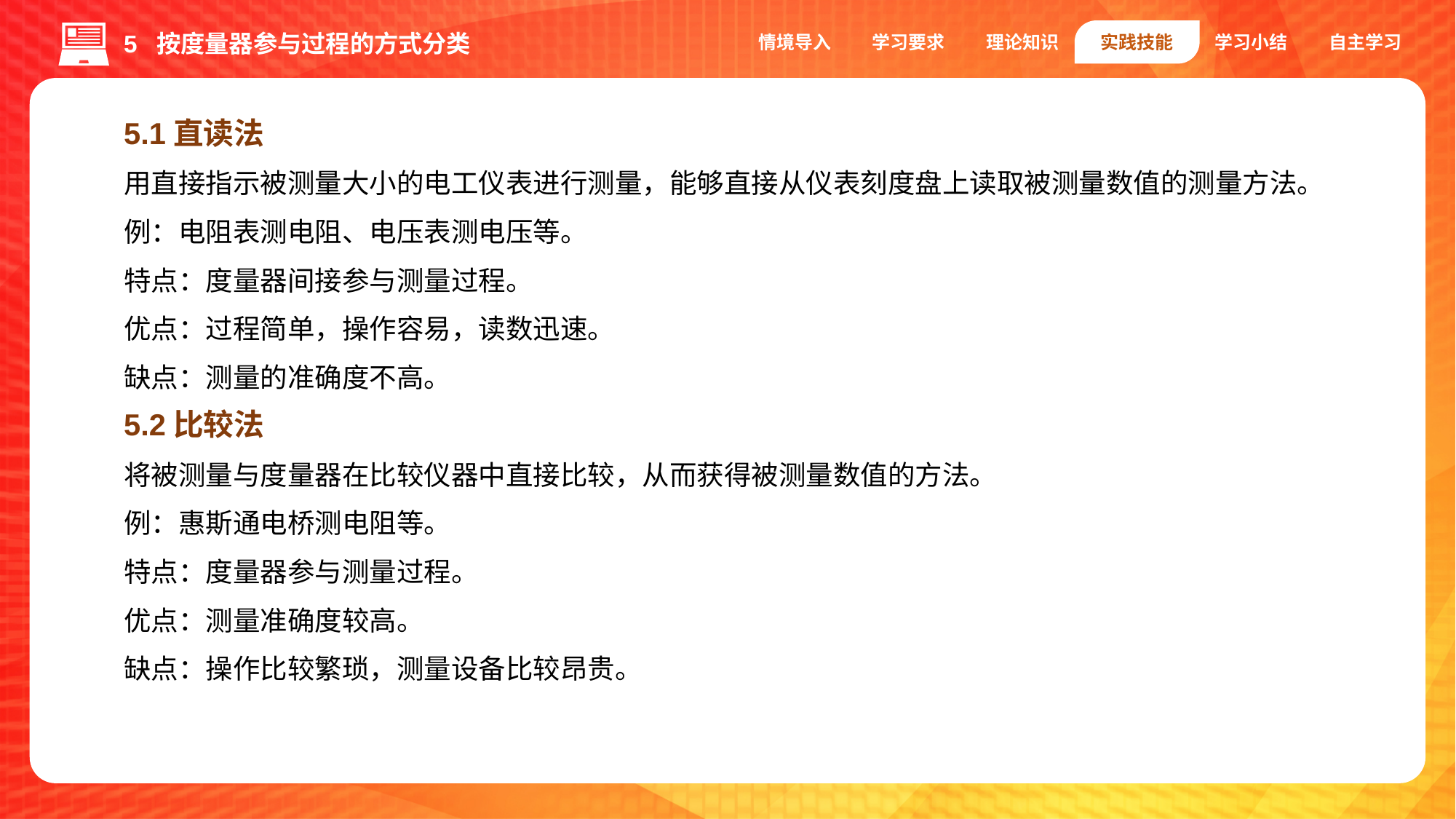

情境导入
学习要求
理论知识
实践技能
学习小结
自主学习

5  按度量器参与过程的方式分类
5.1直读法
用直接指示被测量大小的电工仪表进行测量，能够直接从仪表刻度盘上读取被测量数值的测量方法。
例：电阻表测电阻、电压表测电压等。
特点：度量器间接参与测量过程。
优点：过程简单，操作容易，读数迅速。
缺点：测量的准确度不高。
5.2比较法
将被测量与度量器在比较仪器中直接比较，从而获得被测量数值的方法。
例：惠斯通电桥测电阻等。
特点：度量器参与测量过程。
优点：测量准确度较高。
缺点：操作比较繁琐，测量设备比较昂贵。